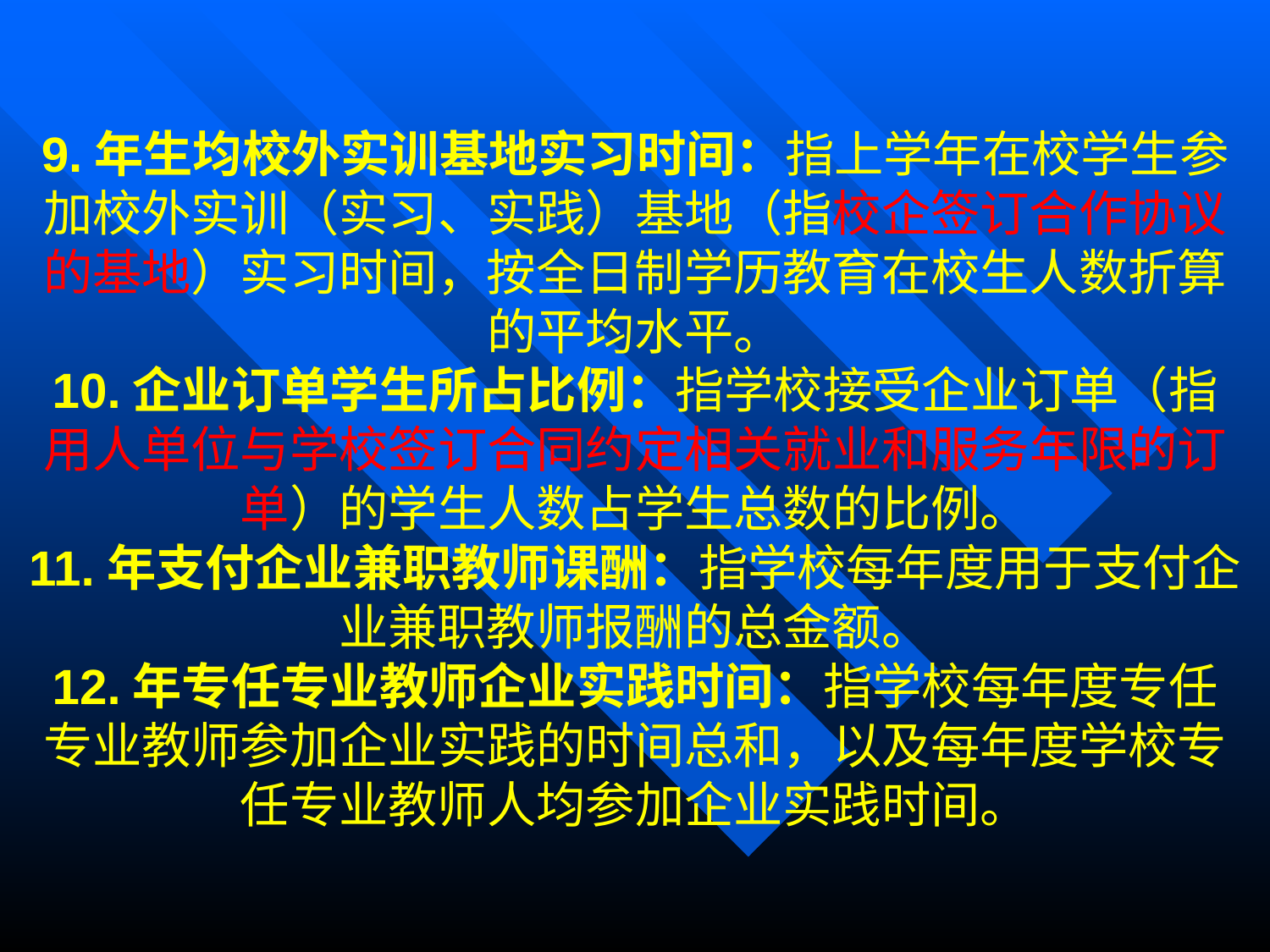

9.年生均校外实训基地实习时间：指上学年在校学生参加校外实训（实习、实践）基地（指校企签订合作协议的基地）实习时间，按全日制学历教育在校生人数折算的平均水平。
10.企业订单学生所占比例：指学校接受企业订单（指用人单位与学校签订合同约定相关就业和服务年限的订单）的学生人数占学生总数的比例。
11.年支付企业兼职教师课酬：指学校每年度用于支付企业兼职教师报酬的总金额。
12.年专任专业教师企业实践时间：指学校每年度专任专业教师参加企业实践的时间总和，以及每年度学校专任专业教师人均参加企业实践时间。